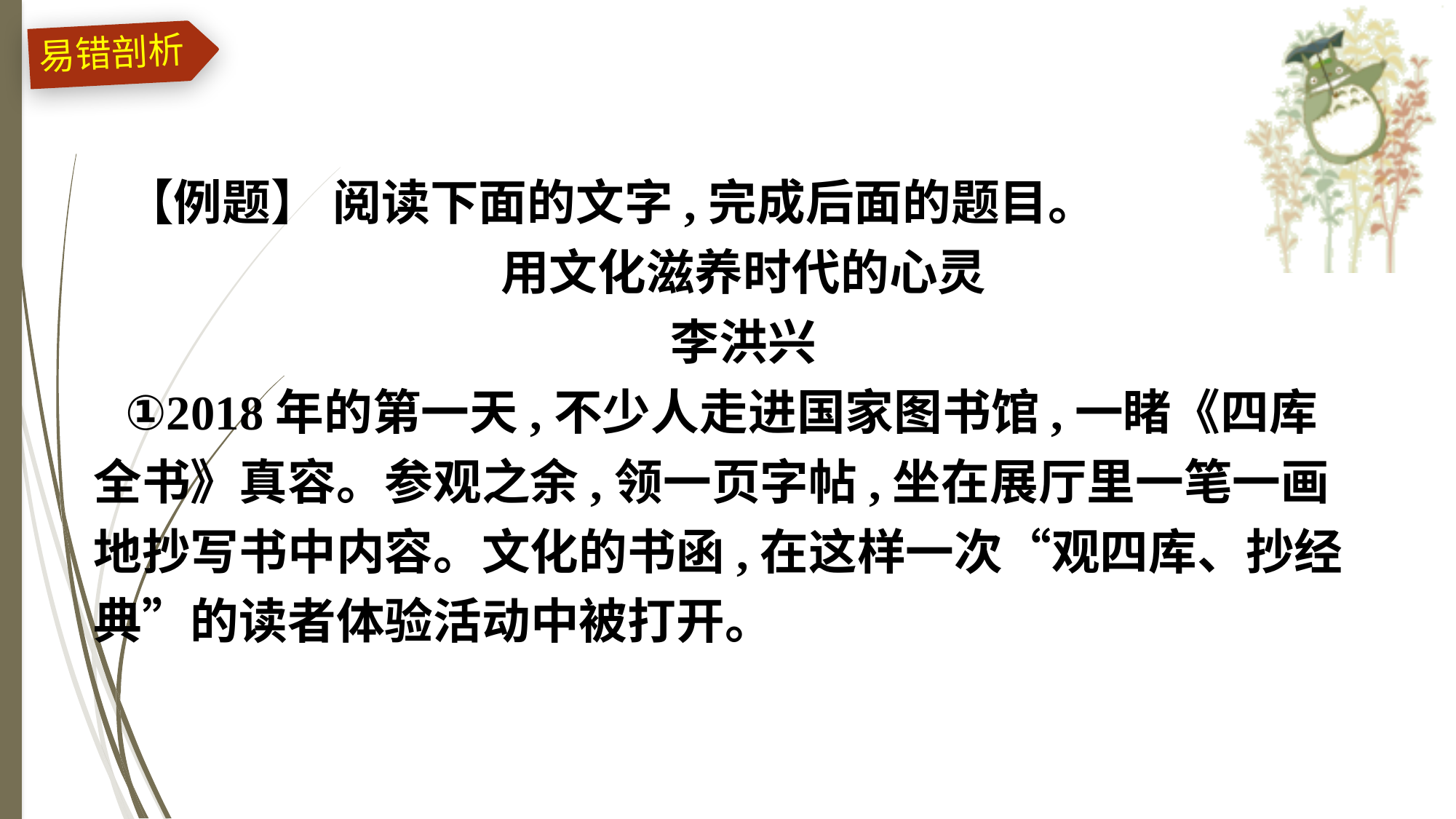

易错剖析
【例题】 阅读下面的文字,完成后面的题目。
用文化滋养时代的心灵
李洪兴
①2018年的第一天,不少人走进国家图书馆,一睹《四库全书》真容。参观之余,领一页字帖,坐在展厅里一笔一画地抄写书中内容。文化的书函,在这样一次“观四库、抄经典”的读者体验活动中被打开。